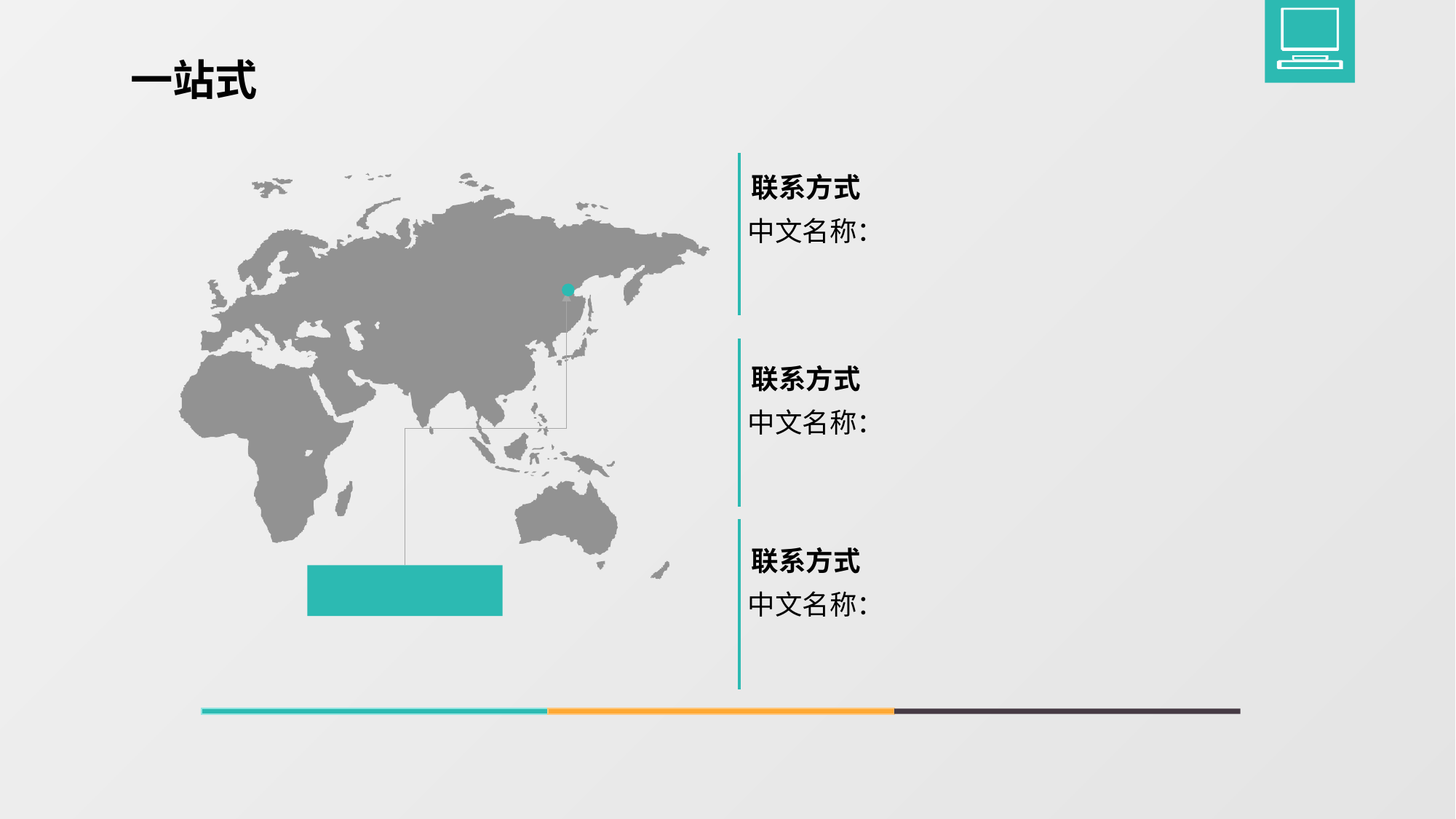

一站式
联系方式

中文名称：

联系方式
中文名称：
联系方式

中文名称：